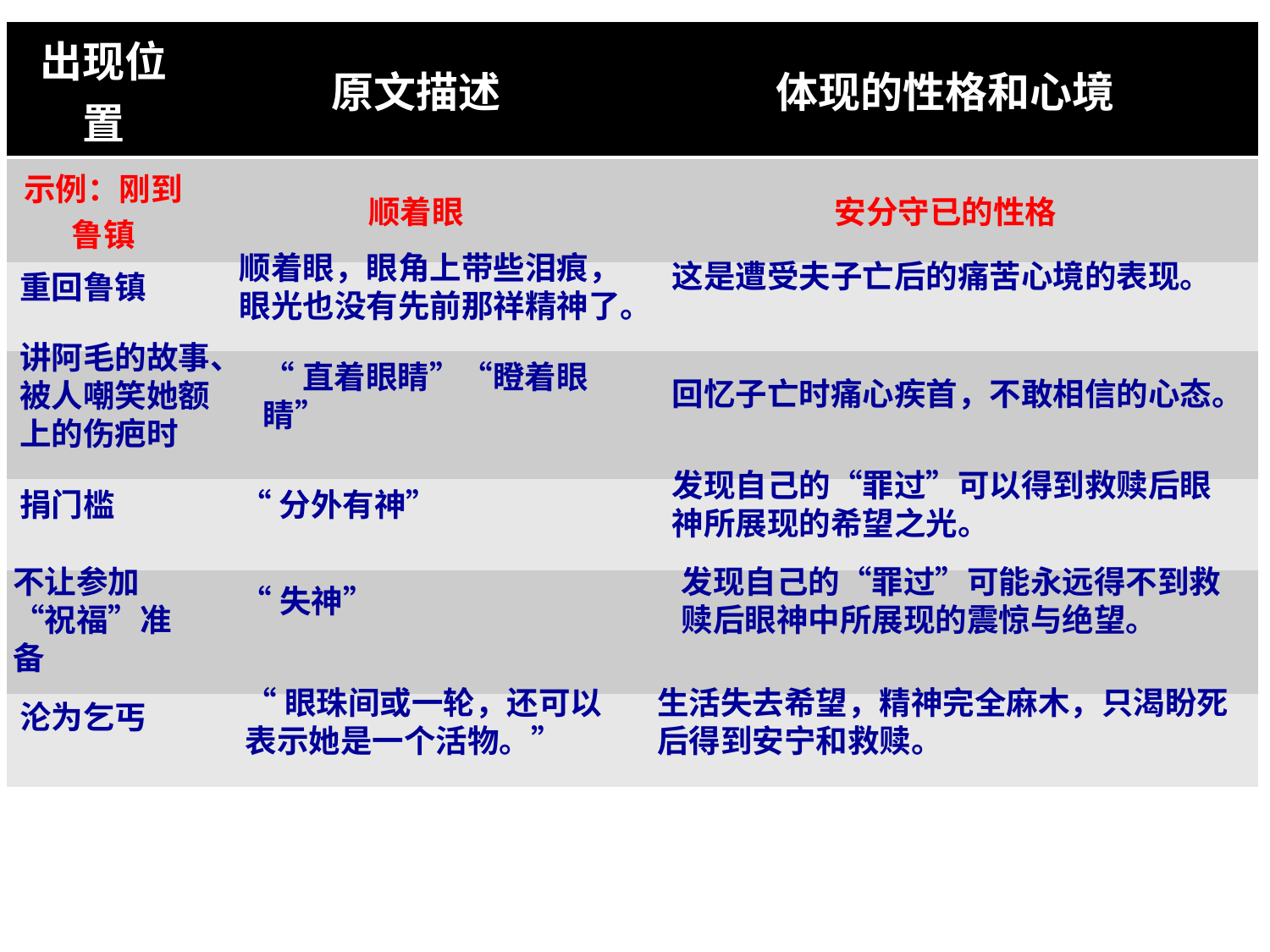

| 出现位置 | 原文描述 | 体现的性格和心境 |
| --- | --- | --- |
| 示例：刚到鲁镇 | 顺着眼 | 安分守已的性格 |
|  |  |  |
|  |  |  |
|  |  |  |
|  |  |  |
|  |  |  |
顺着眼，眼角上带些泪痕，眼光也没有先前那祥精神了。
这是遭受夫子亡后的痛苦心境的表现。
重回鲁镇
讲阿毛的故事、被人嘲笑她额上的伤疤时
“直着眼睛”“瞪着眼睛”
回忆子亡时痛心疾首，不敢相信的心态。
发现自己的“罪过”可以得到救赎后眼神所展现的希望之光。
捐门槛
“分外有神”
不让参加“祝福”准备
发现自己的“罪过”可能永远得不到救赎后眼神中所展现的震惊与绝望。
“失神”
“眼珠间或一轮，还可以表示她是一个活物。”
生活失去希望，精神完全麻木，只渴盼死后得到安宁和救赎。
沦为乞丐